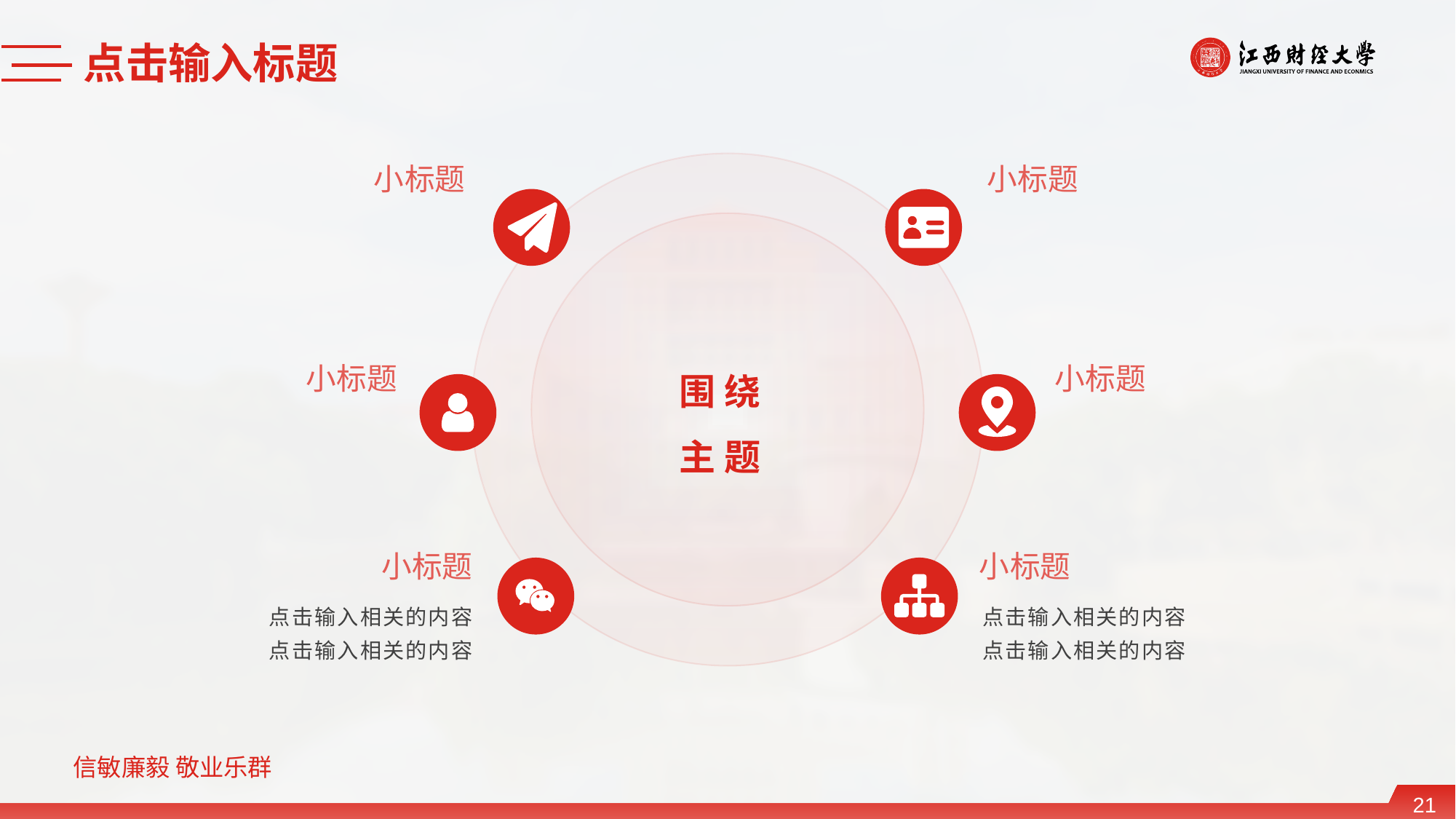

点击输入标题
小 标题
小 标题

小 标题
小 标题
围 绕
主 题

小 标题
小 标题

点击输入相关的内容
点击输入相关的内容

点击输入相关的内容
点击输入相关的内容

21